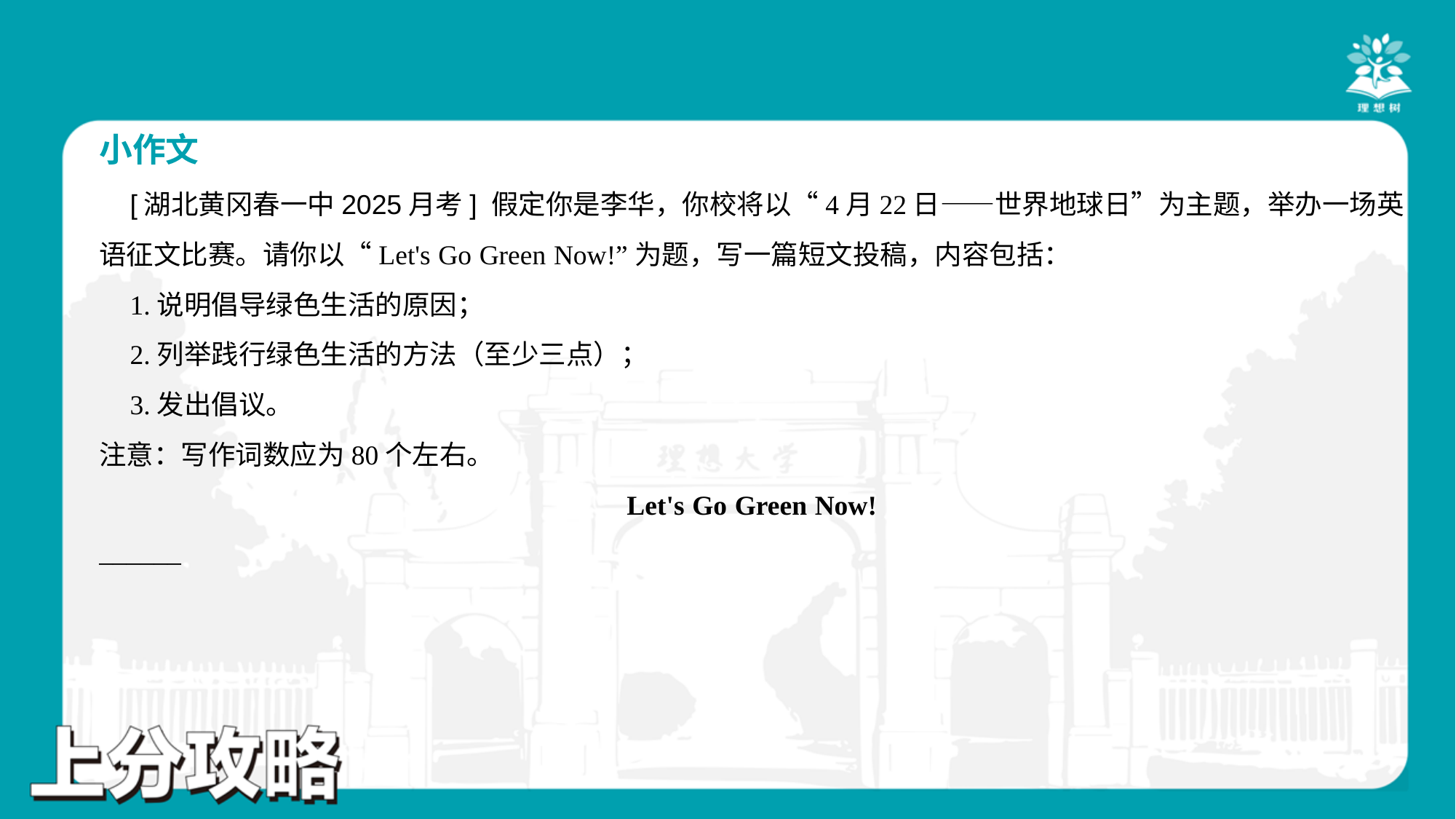

小作文
    [湖北黄冈春一中2025月考] 假定你是李华，你校将以“4月22日——世界地球日”为主题，举办一场英
语征文比赛。请你以“Let's Go Green Now!”为题，写一篇短文投稿，内容包括：
    1.说明倡导绿色生活的原因；
    2.列举践行绿色生活的方法（至少三点）；
    3.发出倡议。
注意：写作词数应为80个左右。
Let's Go Green Now!
______